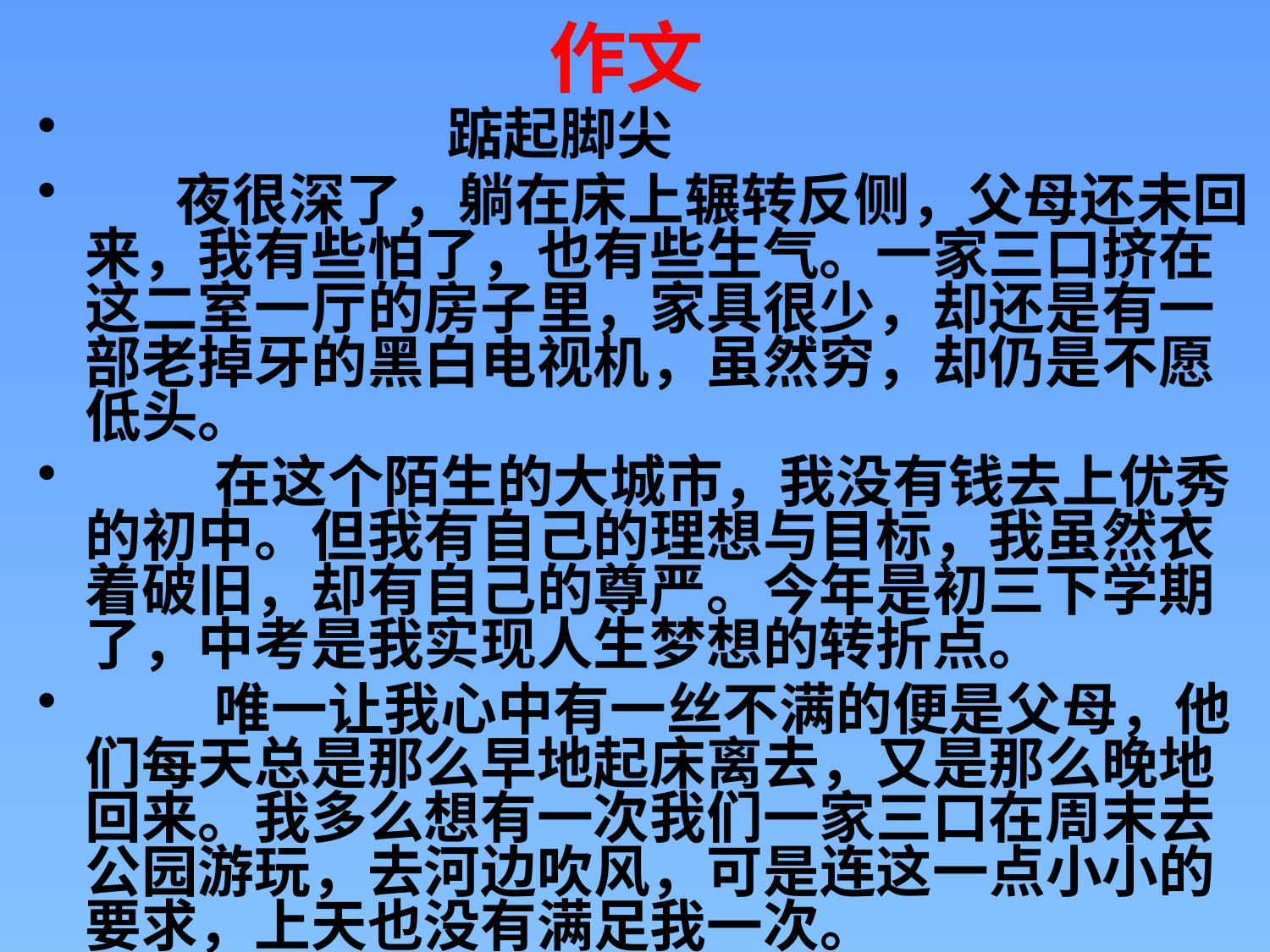

# 作文

                           踮起脚尖
      夜很深了，躺在床上辗转反侧，父母还未回来，我有些怕了，也有些生气。一家三口挤在这二室一厅的房子里，家具很少，却还是有一部老掉牙的黑白电视机，虽然穷，却仍是不愿低头。
         在这个陌生的大城市，我没有钱去上优秀的初中。但我有自己的理想与目标，我虽然衣着破旧，却有自己的尊严。今年是初三下学期了，中考是我实现人生梦想的转折点。
         唯一让我心中有一丝不满的便是父母，他们每天总是那么早地起床离去，又是那么晚地回来。我多么想有一次我们一家三口在周末去公园游玩，去河边吹风，可是连这一点小小的要求，上天也没有满足我一次。